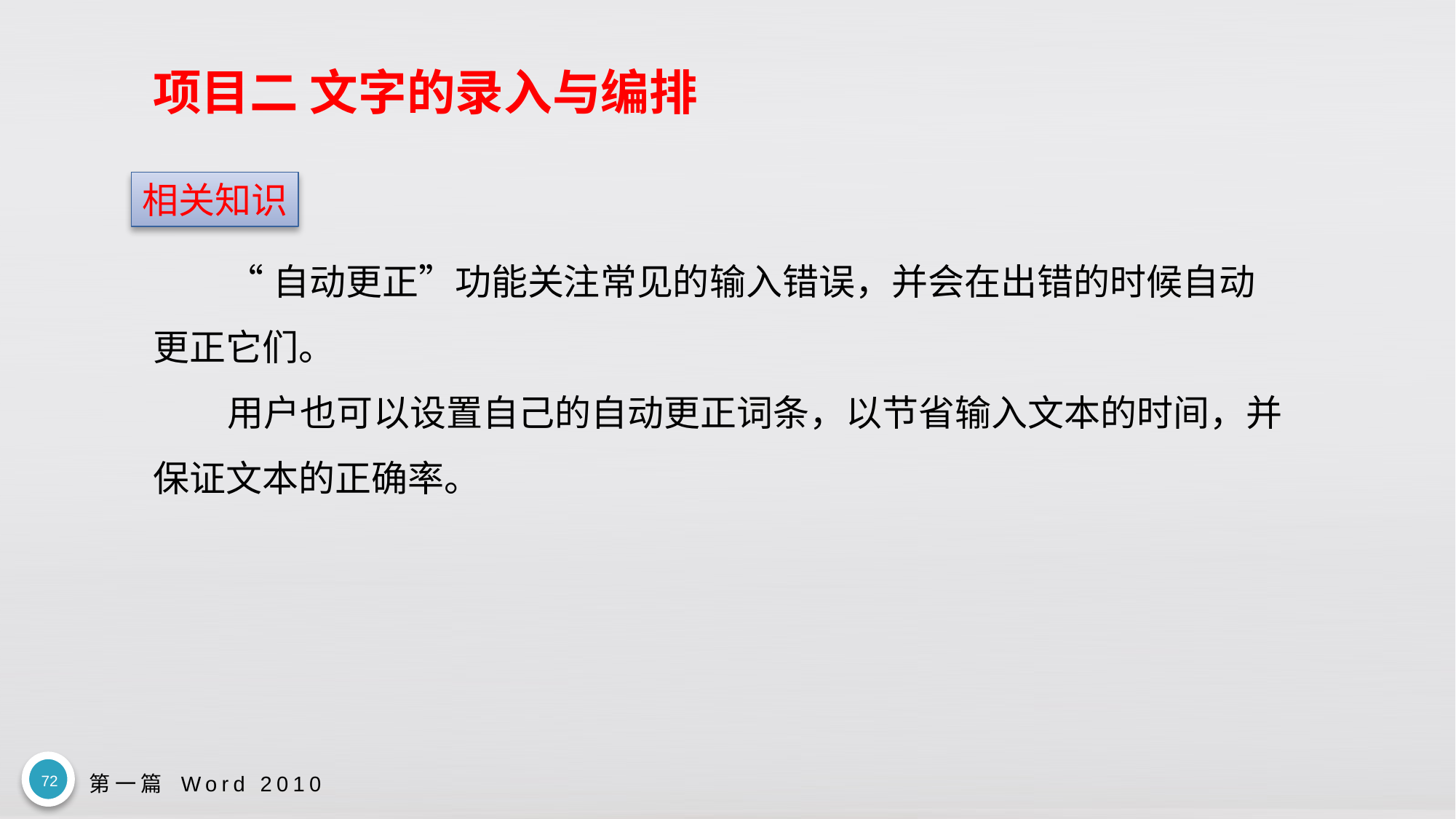

# 项目二 文字的录入与编排
相关知识
“自动更正”功能关注常见的输入错误，并会在出错的时候自动更正它们。
用户也可以设置自己的自动更正词条，以节省输入文本的时间，并保证文本的正确率。
72